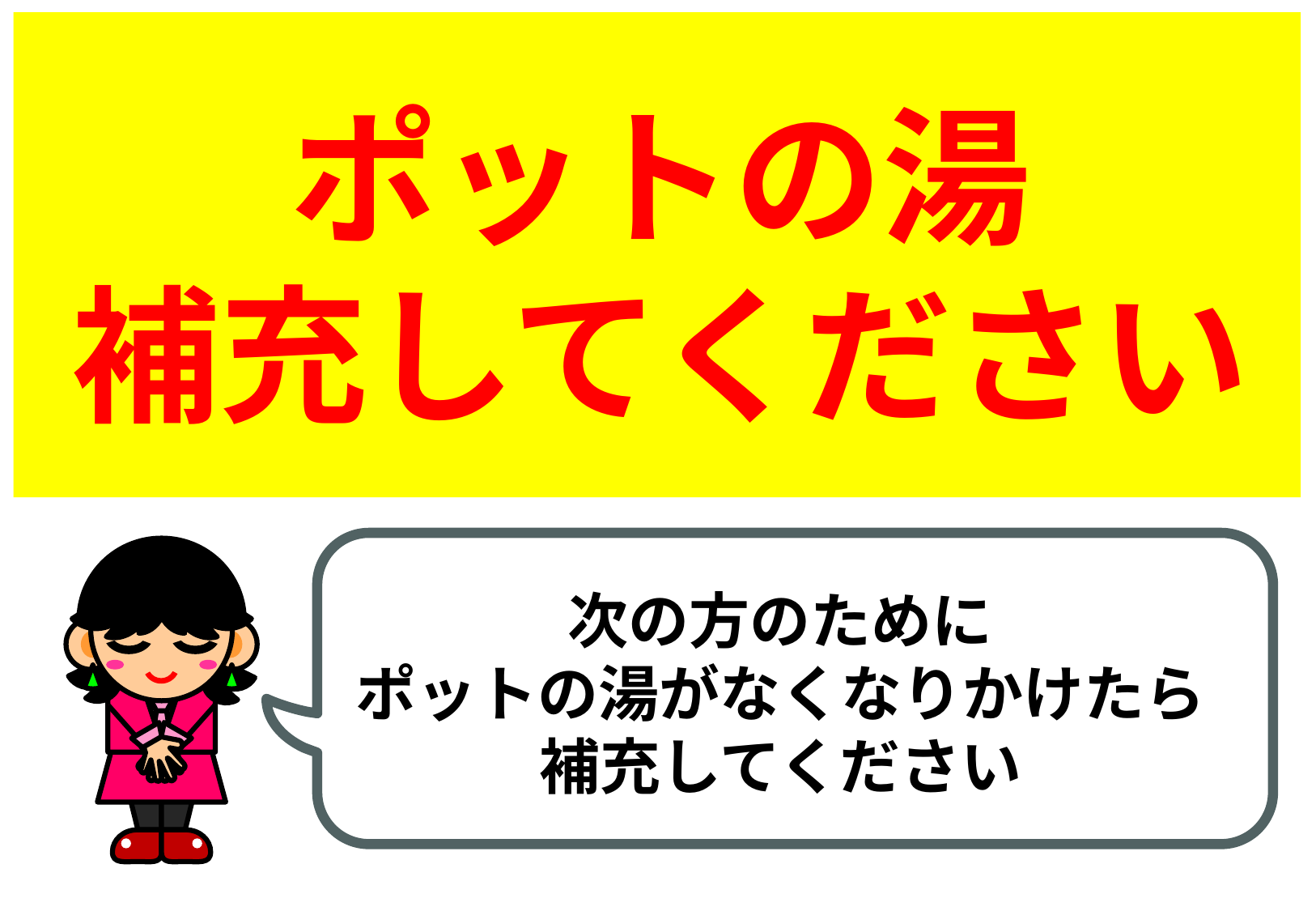

ポットの湯
補充してください

次の方のために
ポットの湯がなくなりかけたら
補充してください